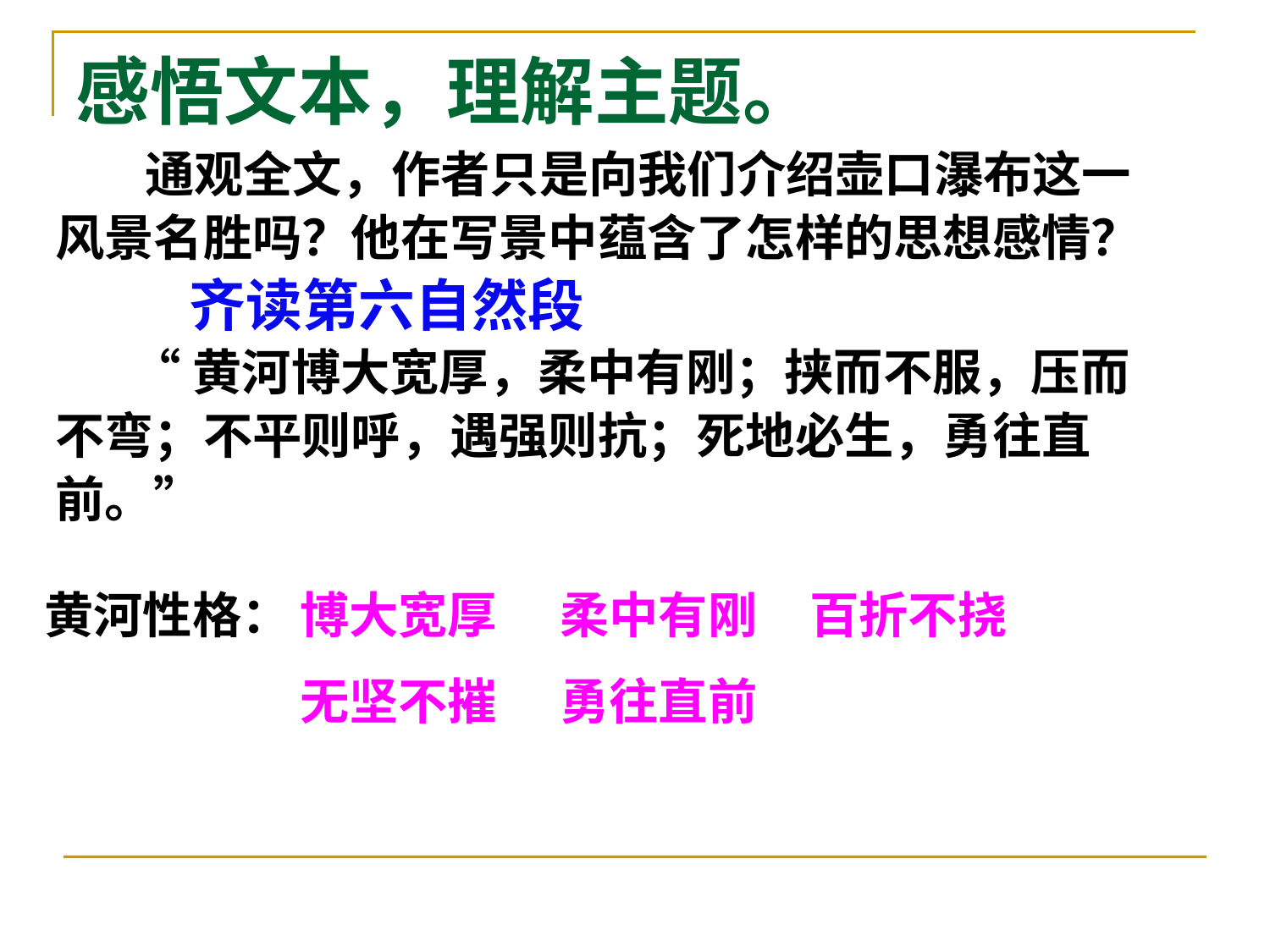

# 感悟文本，理解主题。
         通观全文，作者只是向我们介绍壶口瀑布这一
风景名胜吗？他在写景中蕴含了怎样的思想感情？
              齐读第六自然段
        “黄河博大宽厚，柔中有刚；挟而不服，压而
不弯；不平则呼，遇强则抗；死地必生，勇往直
前。”

柔中有刚
百折不挠
黄河性格：
博大宽厚
无坚不摧
勇往直前